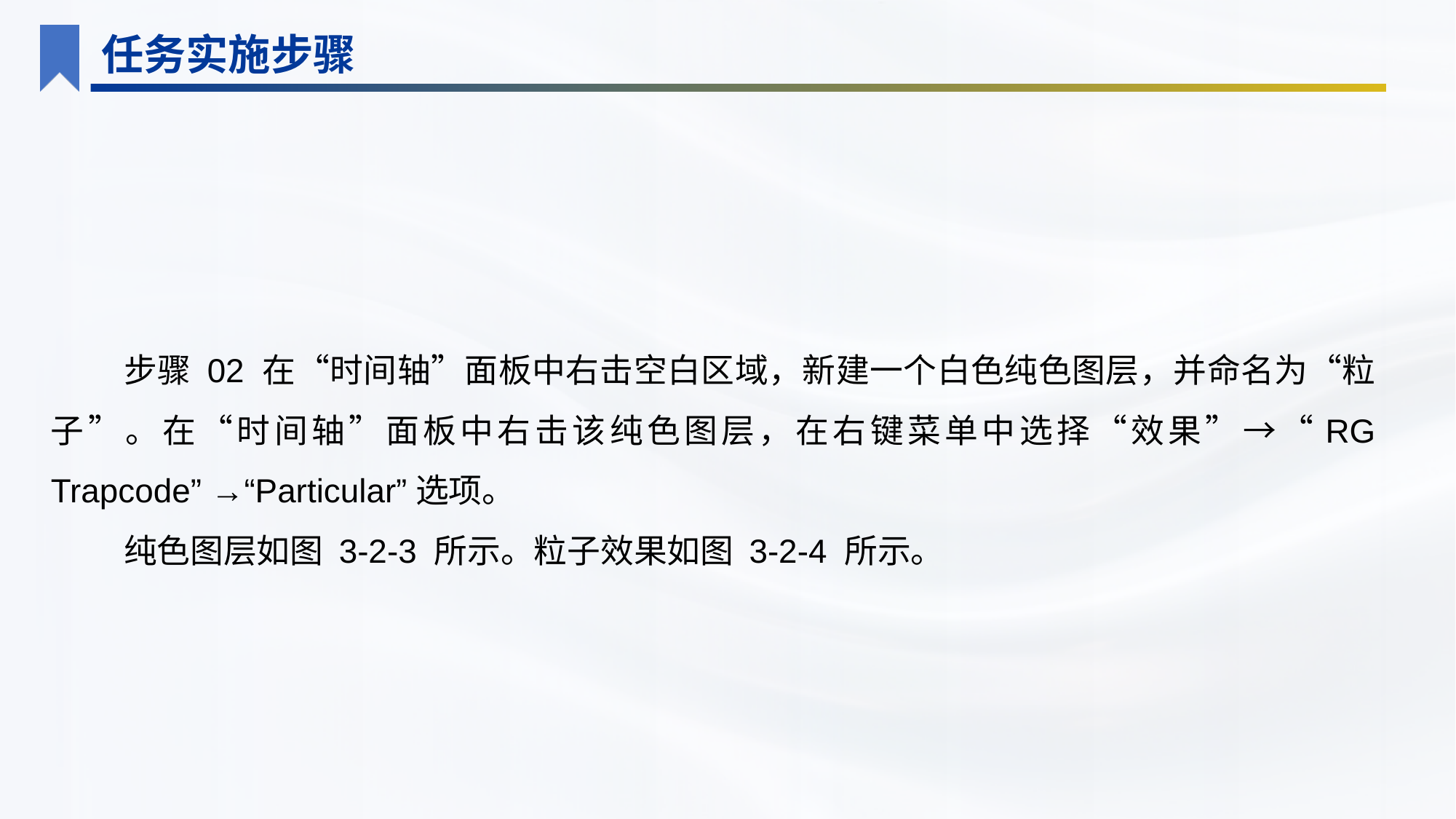

任务实施步骤
步骤 02 在“时间轴”面板中右击空白区域，新建一个白色纯色图层，并命名为“粒子”。在“时间轴”面板中右击该纯色图层，在右键菜单中选择“效果”→“RG Trapcode” →“Particular”选项。
纯色图层如图 3-2-3 所示。粒子效果如图 3-2-4 所示。